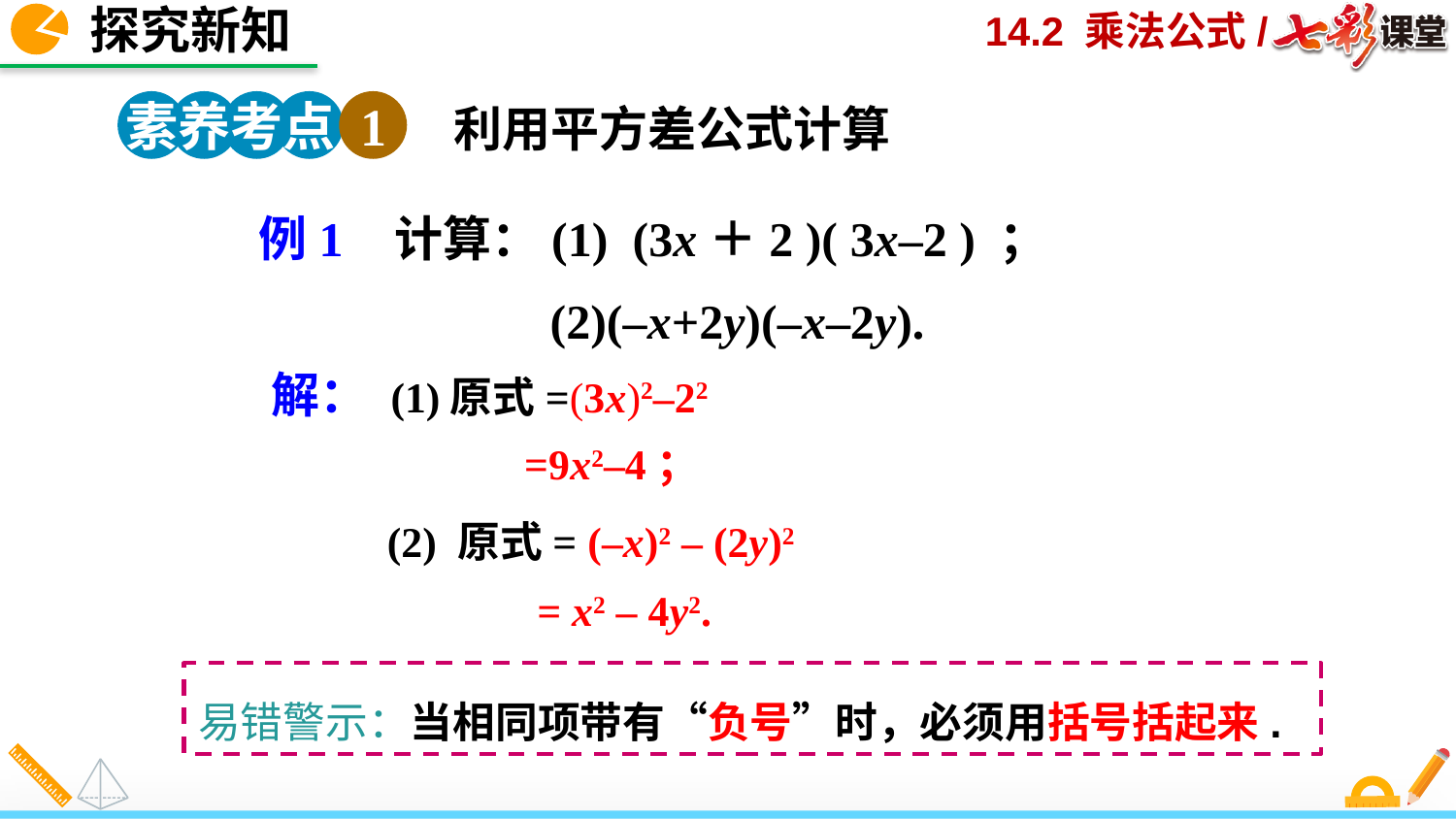

探究新知

素养考点 1

利用平方差公式计算
例1   计算：(1)  (3x＋2 )( 3x–2 ) ；
                        (2)(–x+2y)(–x–2y).
解： (1)原式=(3x)2–22

=9x2–4；
(2) 原式= (–x)2 – (2y)2
= x2 – 4y2.
易错警示：当相同项带有“负号”时，必须用括号括起来.